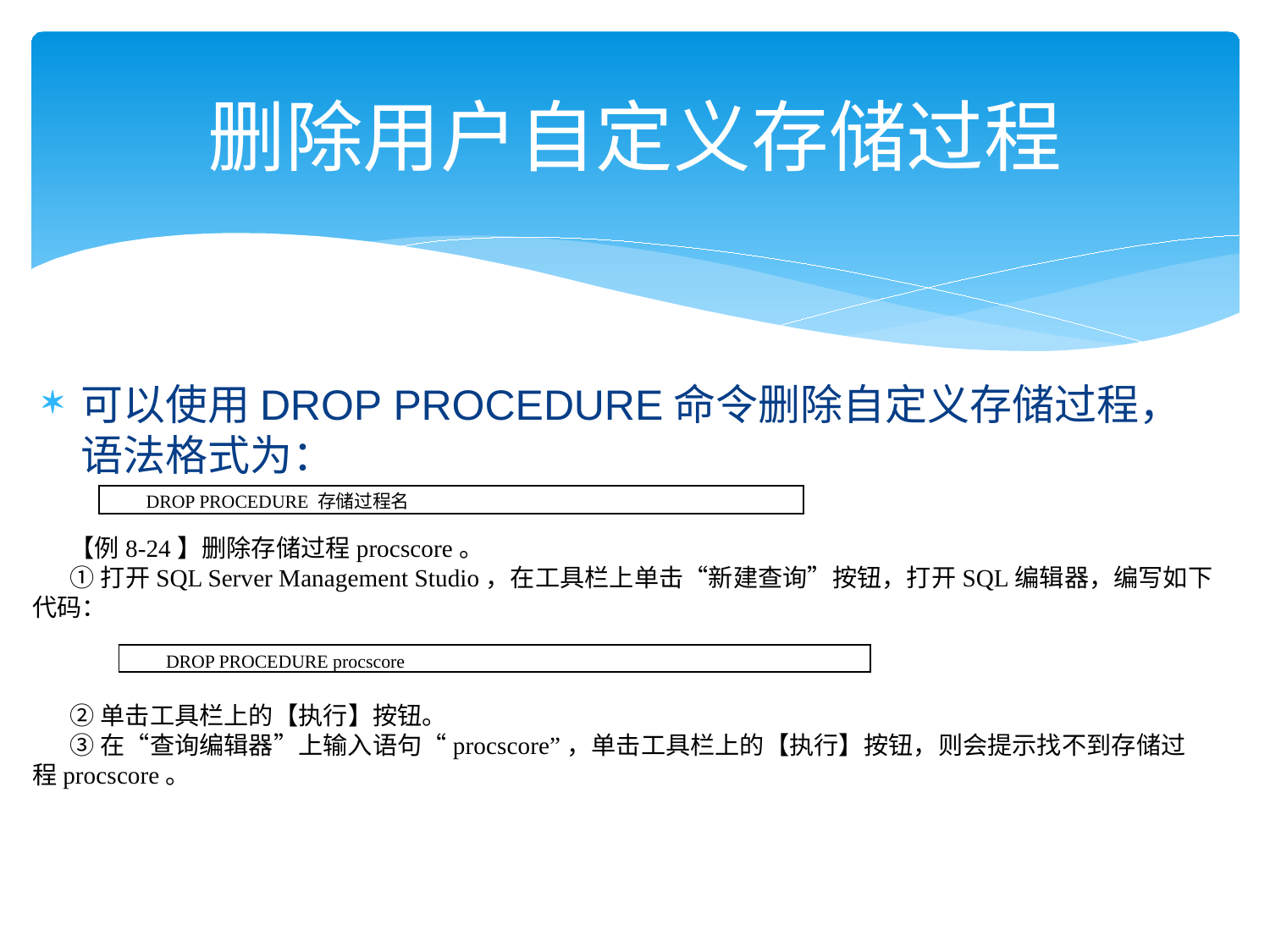

# 删除用户自定义存储过程
可以使用DROP PROCEDURE命令删除自定义存储过程，语法格式为：
| DROP PROCEDURE 存储过程名 |
| --- |
【例8-24】删除存储过程procscore。
①打开SQL Server Management Studio，在工具栏上单击“新建查询”按钮，打开SQL编辑器，编写如下代码：
| DROP PROCEDURE procscore |
| --- |
②单击工具栏上的【执行】按钮。
③在“查询编辑器”上输入语句“procscore”，单击工具栏上的【执行】按钮，则会提示找不到存储过程procscore。